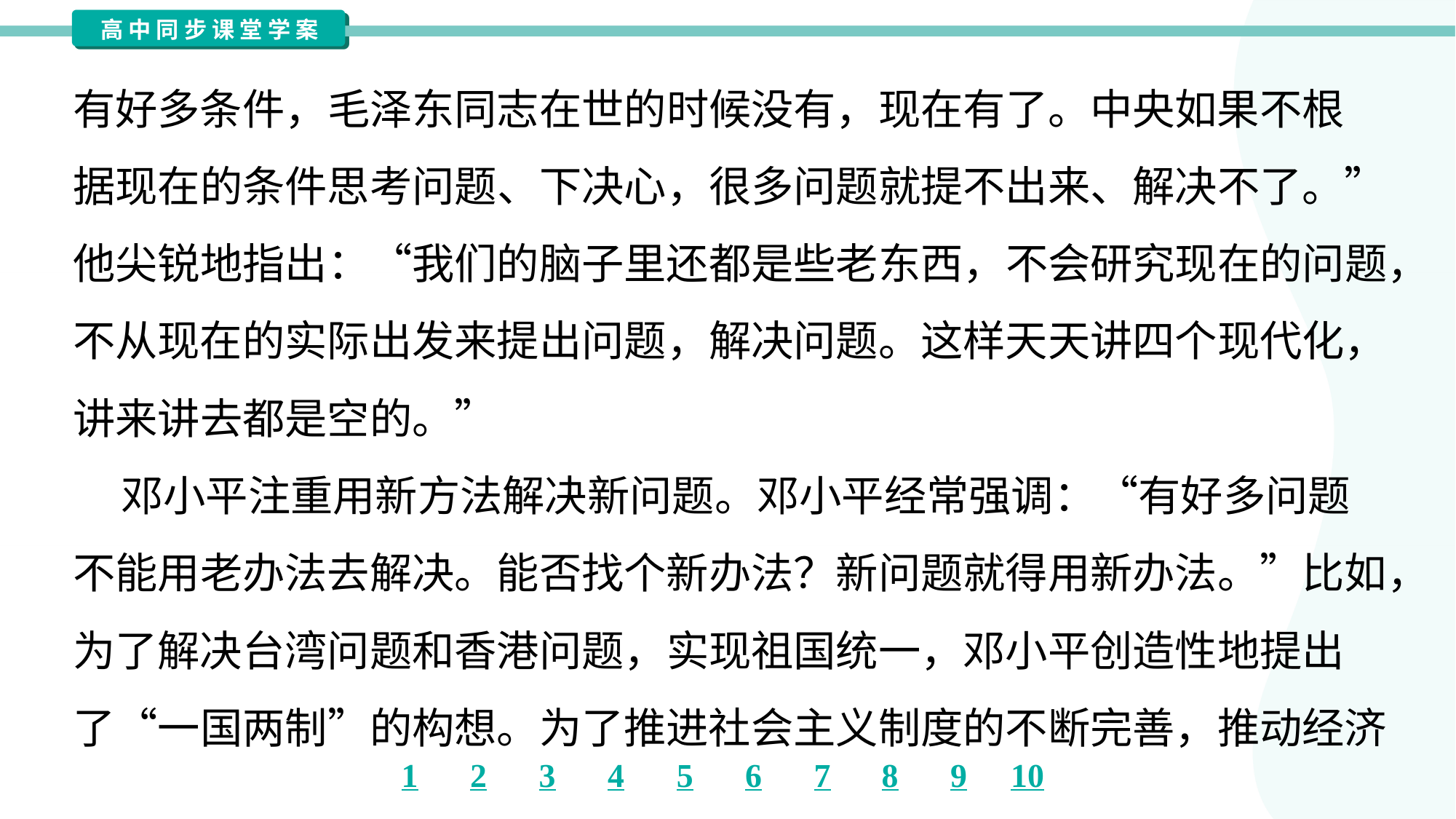

有好多条件，毛泽东同志在世的时候没有，现在有了。中央如果不根
据现在的条件思考问题、下决心，很多问题就提不出来、解决不了。”
他尖锐地指出：“我们的脑子里还都是些老东西，不会研究现在的问题，
不从现在的实际出发来提出问题，解决问题。这样天天讲四个现代化，
讲来讲去都是空的。”
    邓小平注重用新方法解决新问题。邓小平经常强调：“有好多问题
不能用老办法去解决。能否找个新办法？新问题就得用新办法。”比如，
为了解决台湾问题和香港问题，实现祖国统一，邓小平创造性地提出
了“一国两制”的构想。为了推进社会主义制度的不断完善，推动经济